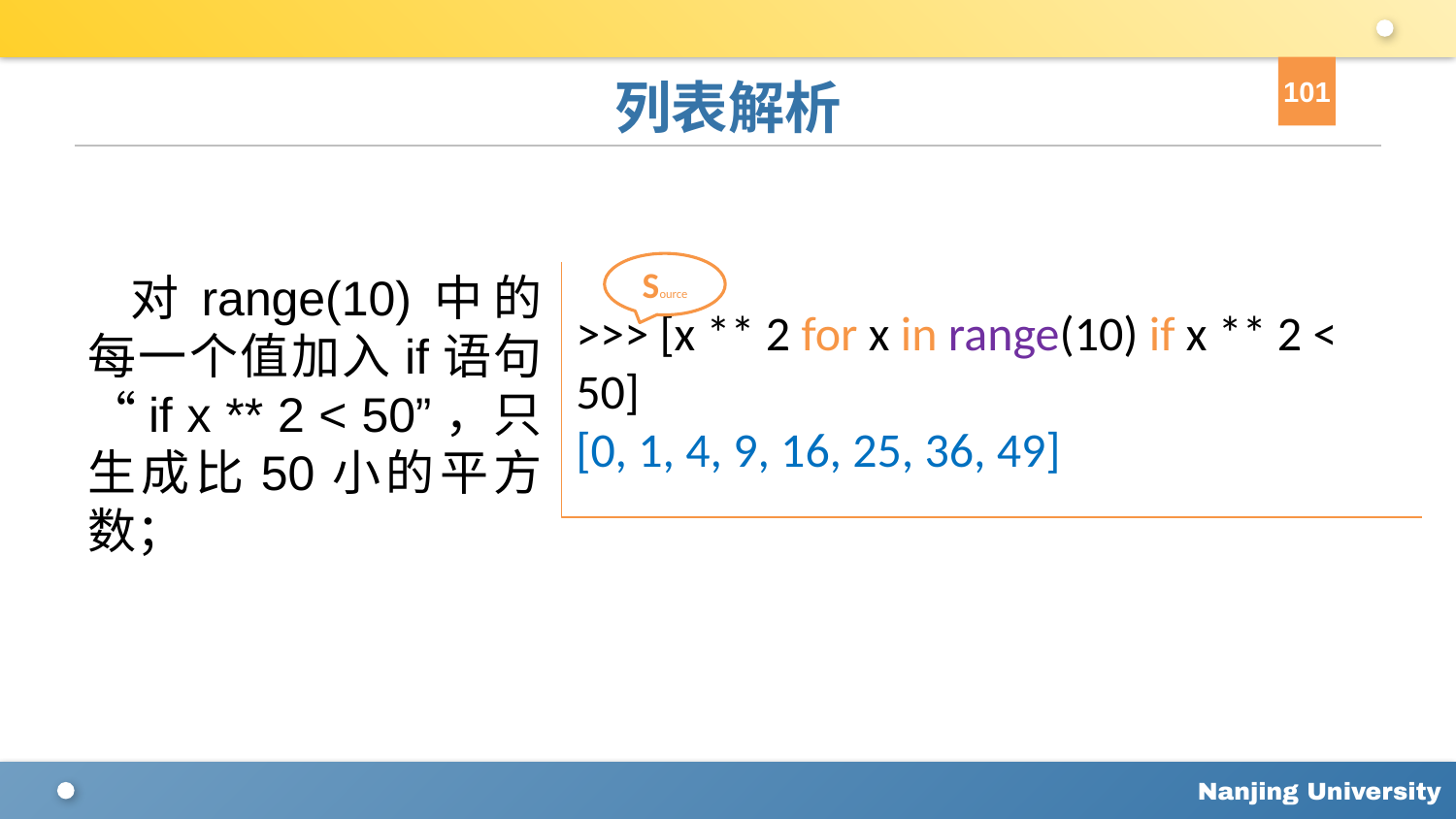

101
# 列表解析
Source
>>> [x ** 2 for x in range(10) if x ** 2 < 50]
[0, 1, 4, 9, 16, 25, 36, 49]
对range(10)中的每一个值加入if语句“if x ** 2 < 50”，只生成比50小的平方数；